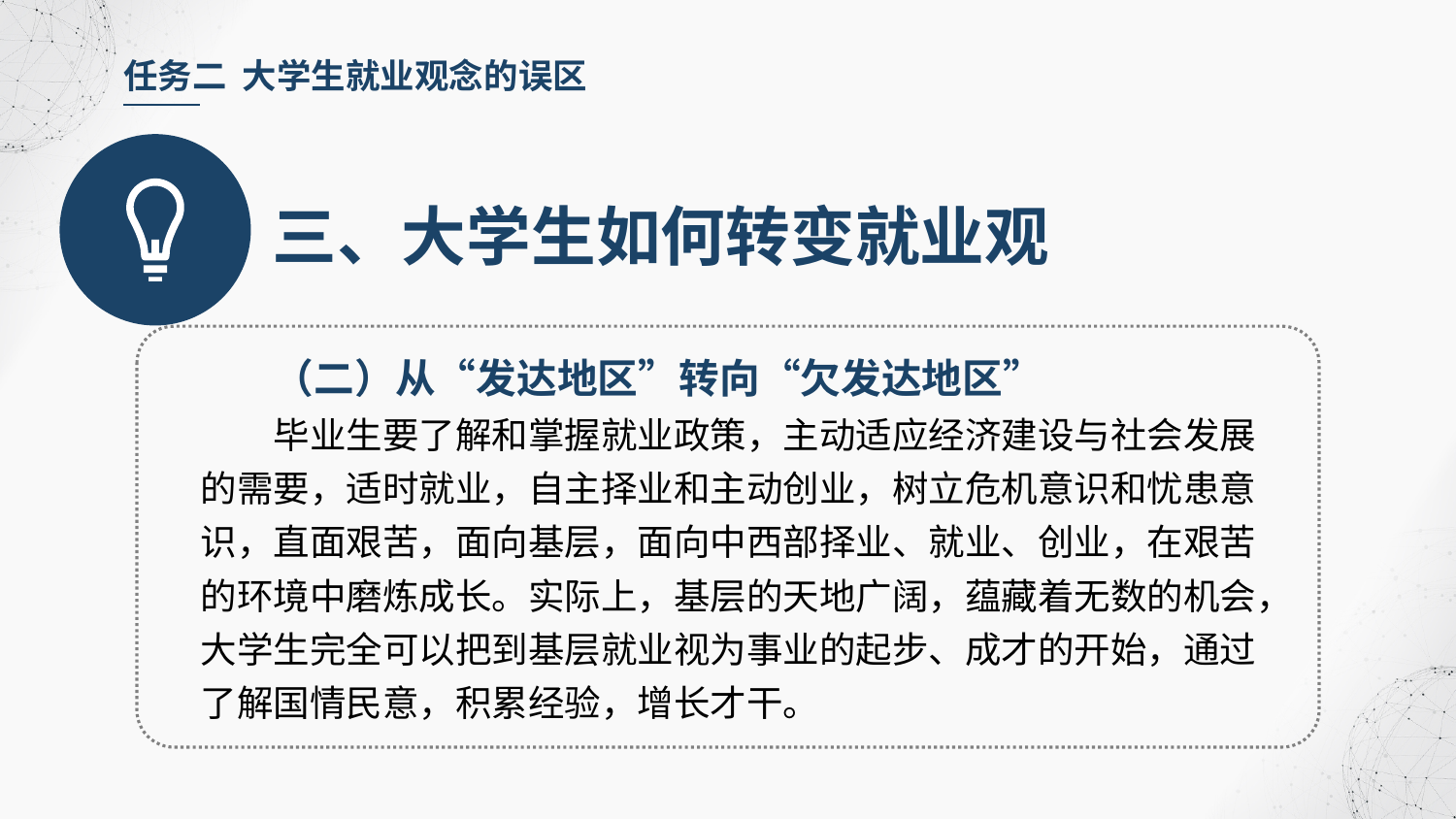

任务二  大学生就业观念的误区

三、大学生如何转变就业观

（二）从“发达地区”转向“欠发达地区”
毕业生要了解和掌握就业政策，主动适应经济建设与社会发展的需要，适时就业，自主择业和主动创业，树立危机意识和忧患意识，直面艰苦，面向基层，面向中西部择业、就业、创业，在艰苦的环境中磨炼成长。实际上，基层的天地广阔，蕴藏着无数的机会，大学生完全可以把到基层就业视为事业的起步、成才的开始，通过了解国情民意，积累经验，增长才干。